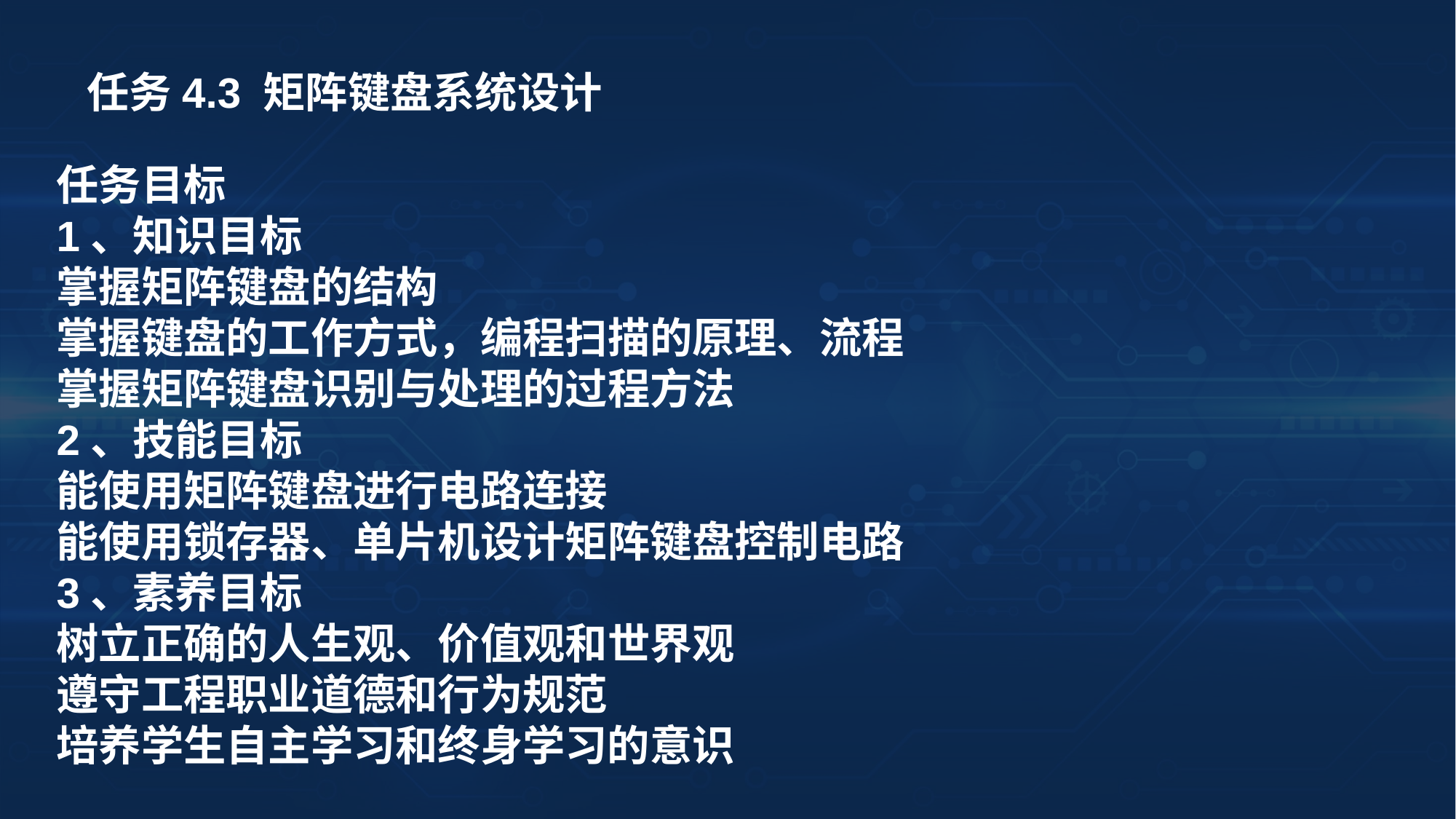

任务4.3 矩阵键盘系统设计
任务目标
1、知识目标
掌握矩阵键盘的结构
掌握键盘的工作方式，编程扫描的原理、流程
掌握矩阵键盘识别与处理的过程方法
2、技能目标
能使用矩阵键盘进行电路连接
能使用锁存器、单片机设计矩阵键盘控制电路
3、素养目标
树立正确的人生观、价值观和世界观
遵守工程职业道德和行为规范
培养学生自主学习和终身学习的意识